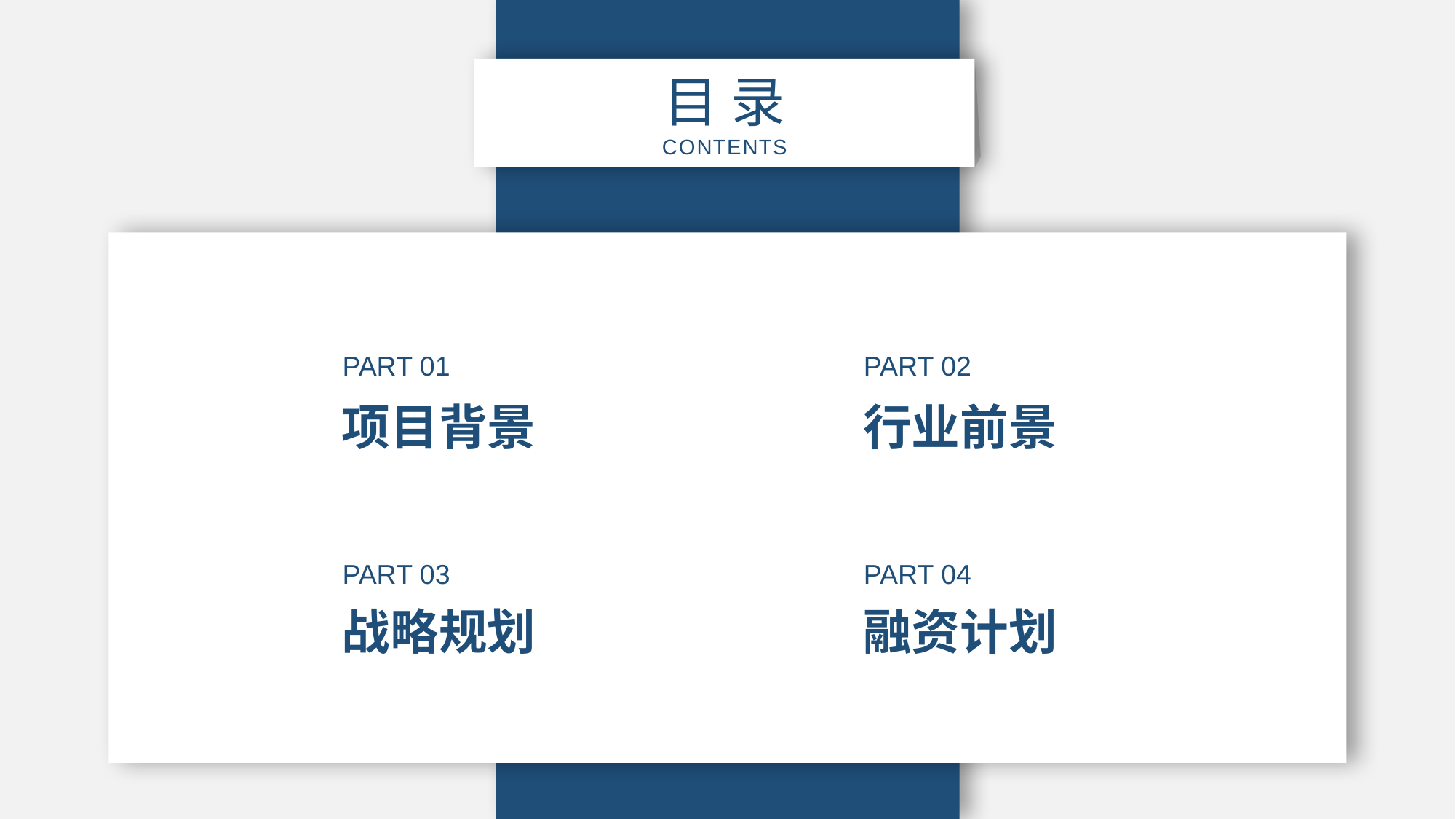

目 录
C O N T E N T S

PART 02
PART 01
项目背景
行业前景
PART 03
PART 04
战略规划
融资计划